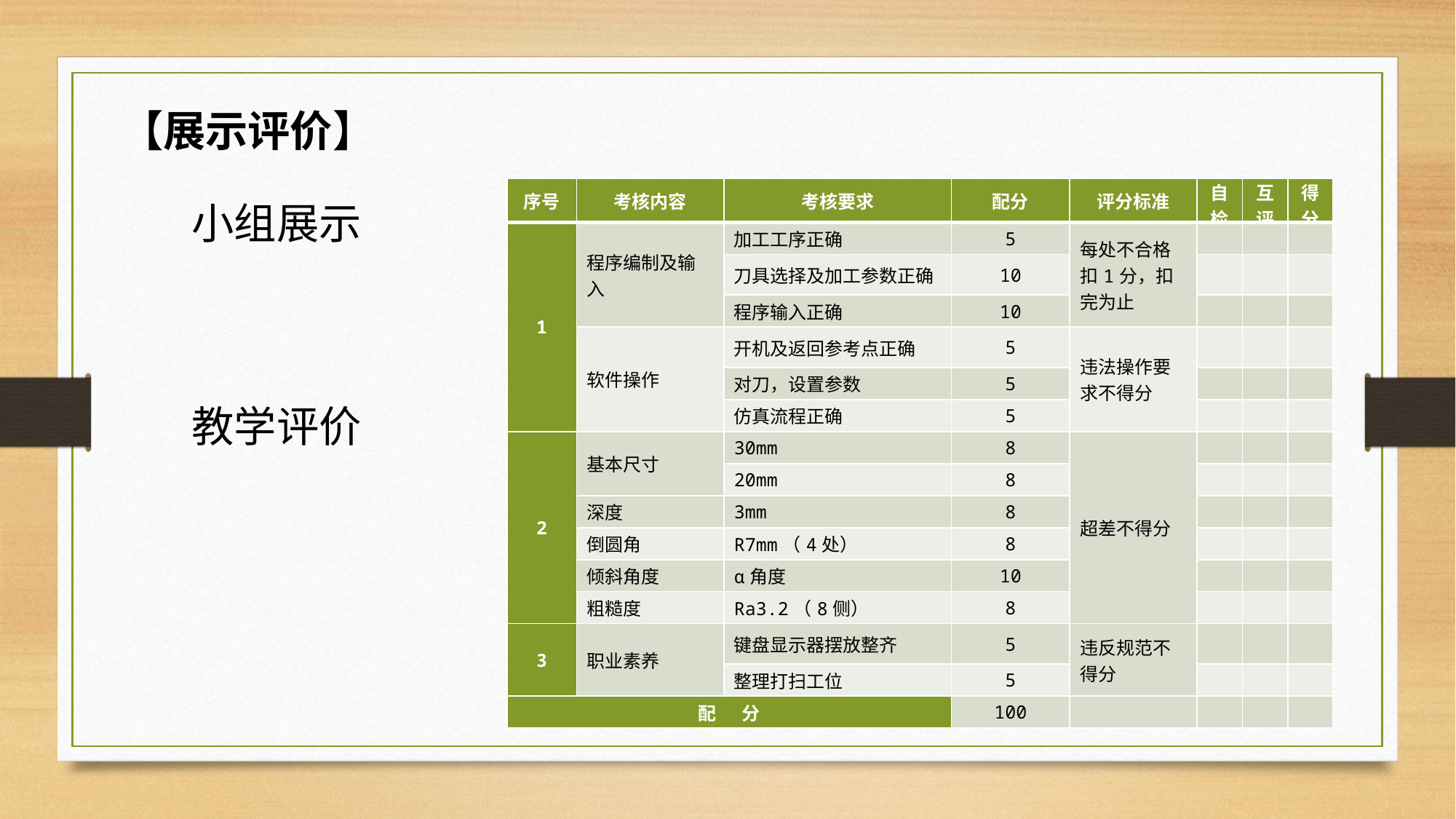

【展示评价】
小组展示
| 序号 | 考核内容 | 考核要求 | 配分 | 评分标准 | 自检 | 互评 | 得分 |
| --- | --- | --- | --- | --- | --- | --- | --- |
| 1 | 程序编制及输入 | 加工工序正确 | 5 | 每处不合格扣1分，扣完为止 |  |  |  |
|  |  | 刀具选择及加工参数正确 | 10 |  |  |  |  |
|  |  | 程序输入正确 | 10 |  |  |  |  |
|  | 软件操作 | 开机及返回参考点正确 | 5 | 违法操作要求不得分 |  |  |  |
|  |  | 对刀，设置参数 | 5 |  |  |  |  |
|  |  | 仿真流程正确 | 5 |  |  |  |  |
| 2 | 基本尺寸 | 30mm | 8 | 超差不得分 |  |  |  |
|  |  | 20mm | 8 |  |  |  |  |
|  | 深度 | 3mm | 8 |  |  |  |  |
|  | 倒圆角 | R7mm（4处） | 8 |  |  |  |  |
|  | 倾斜角度 | α角度 | 10 |  |  |  |  |
|  | 粗糙度 | Ra3.2（8侧） | 8 |  |  |  |  |
| 3 | 职业素养 | 键盘显示器摆放整齐 | 5 | 违反规范不得分 |  |  |  |
|  |  | 整理打扫工位 | 5 |  |  |  |  |
| 配 分 |  |  | 100 |  |  |  |  |
教学评价